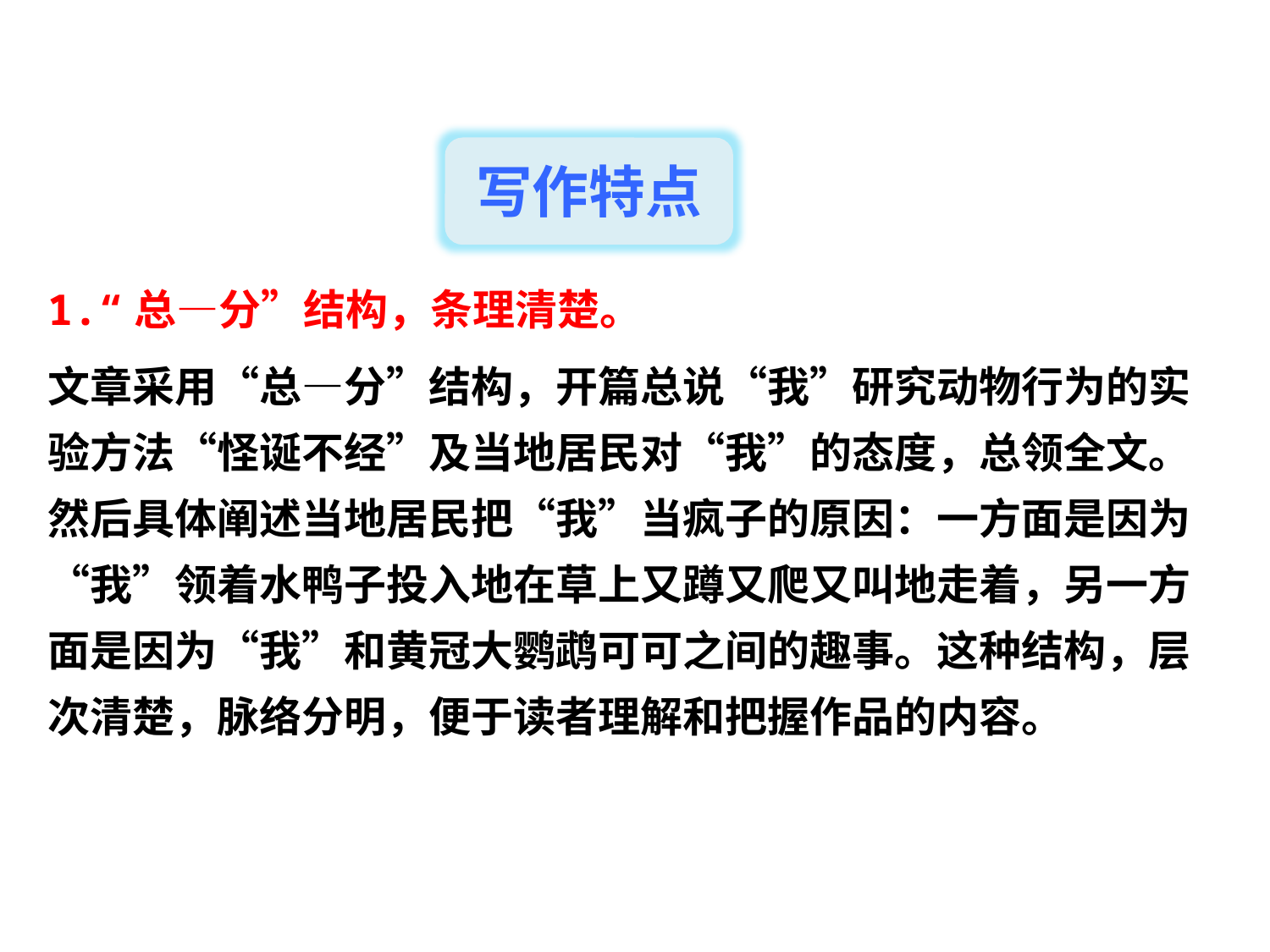

写作特点
1.“总—分”结构，条理清楚。
文章采用“总—分”结构，开篇总说“我”研究动物行为的实验方法“怪诞不经”及当地居民对“我”的态度，总领全文。然后具体阐述当地居民把“我”当疯子的原因：一方面是因为“我”领着水鸭子投入地在草上又蹲又爬又叫地走着，另一方面是因为“我”和黄冠大鹦鹉可可之间的趣事。这种结构，层次清楚，脉络分明，便于读者理解和把握作品的内容。